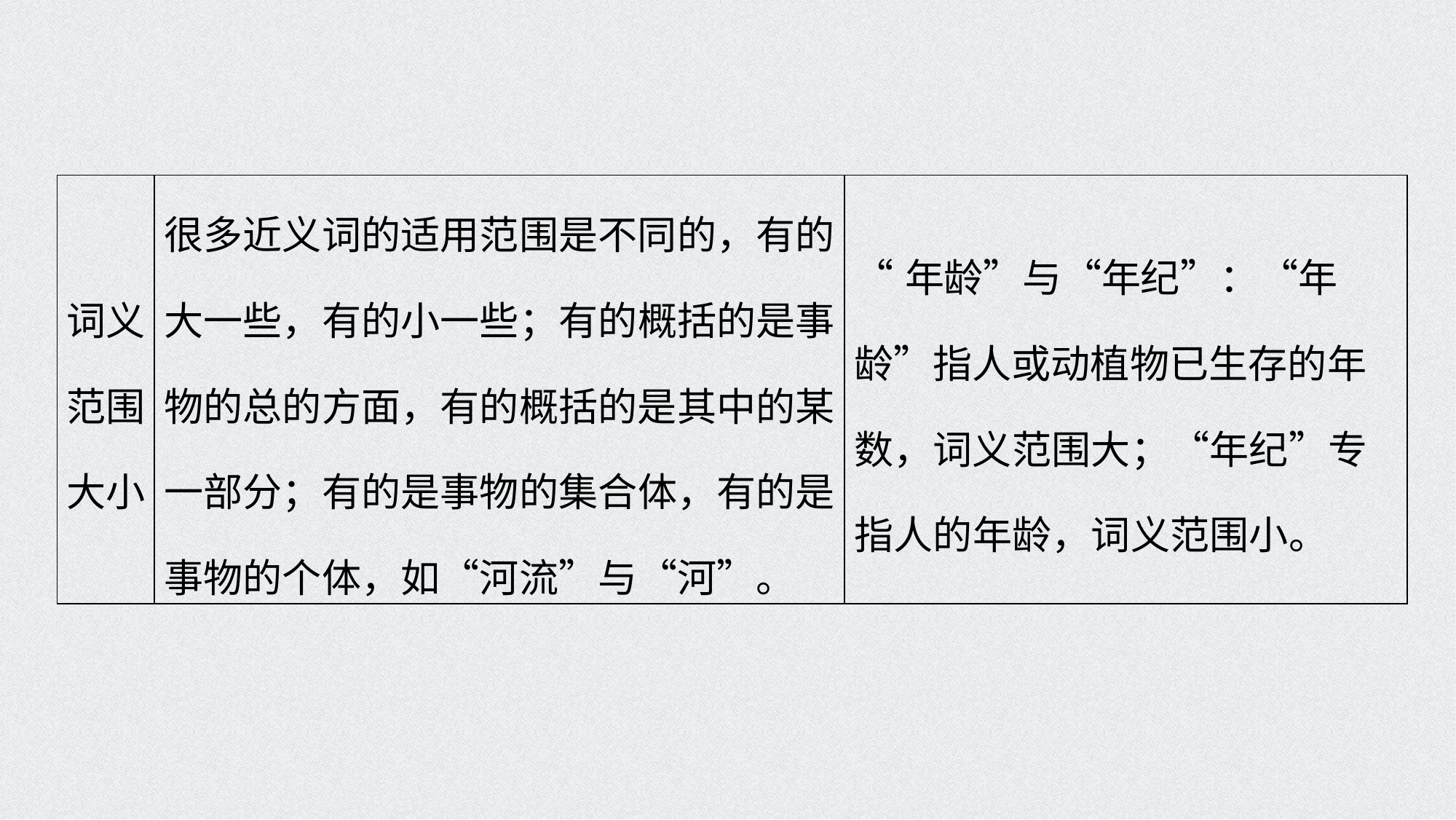

| 词义范围大小 | 很多近义词的适用范围是不同的，有的大一些，有的小一些；有的概括的是事物的总的方面，有的概括的是其中的某一部分；有的是事物的集合体，有的是事物的个体，如“河流”与“河”。 | “年龄”与“年纪”：“年龄”指人或动植物已生存的年数，词义范围大；“年纪”专指人的年龄，词义范围小。 |
| --- | --- | --- |